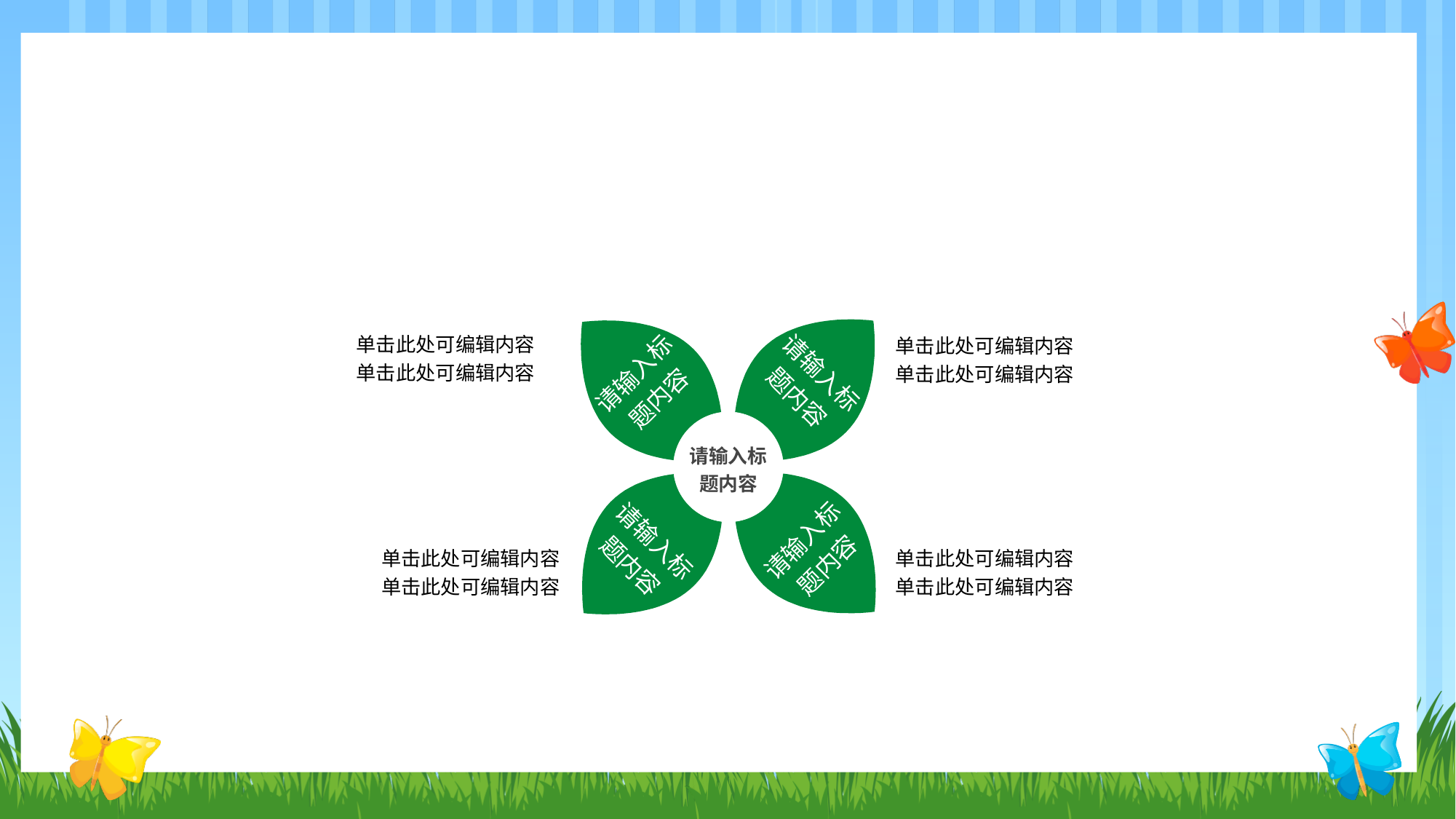

请输入标题内容
请输入标题内容
单击此处可编辑内容
单击此处可编辑内容
单击此处可编辑内容
单击此处可编辑内容
请输入标题内容
请输入标题内容
请输入标题内容
单击此处可编辑内容
单击此处可编辑内容
单击此处可编辑内容
单击此处可编辑内容